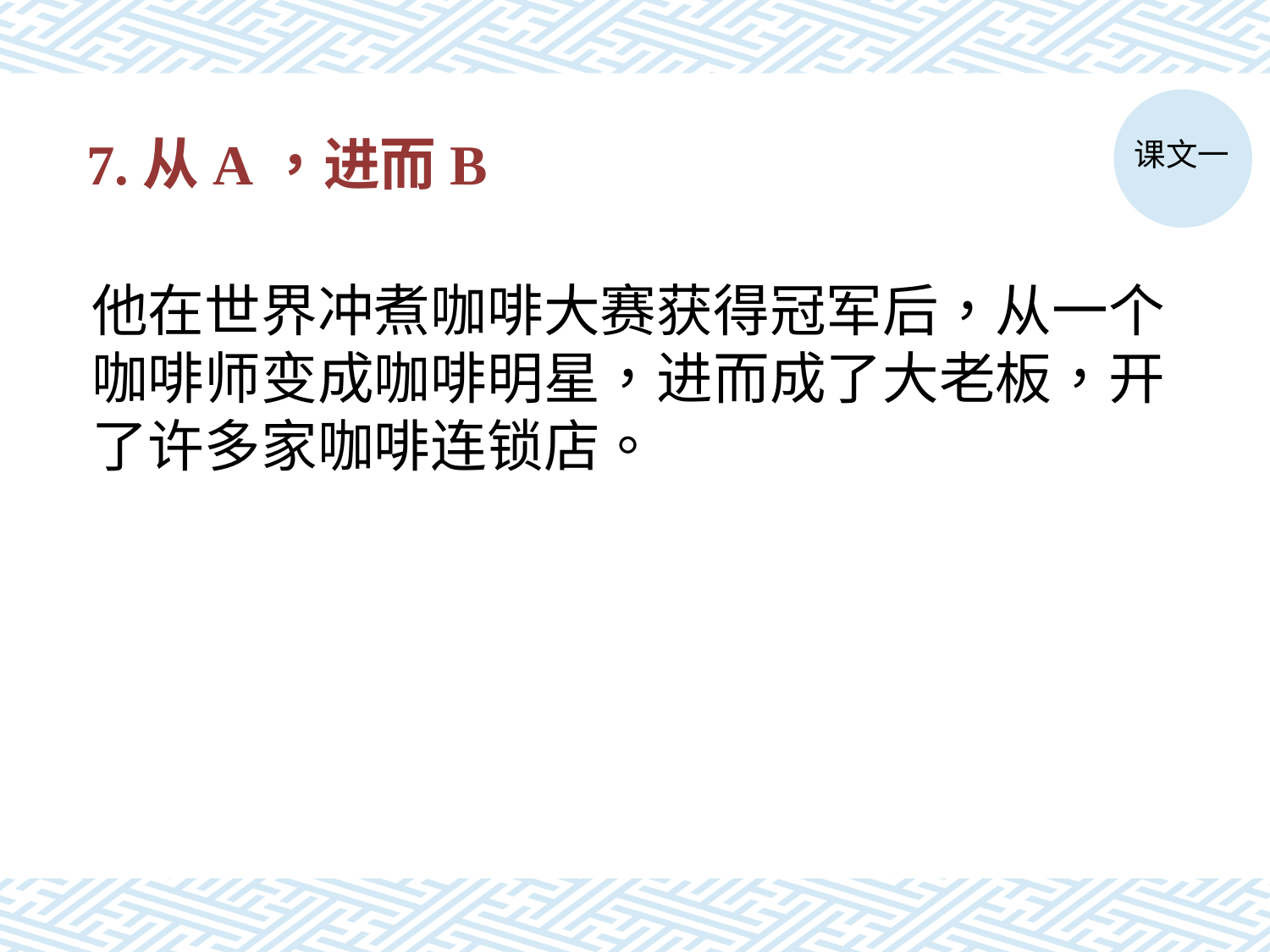

课文一
# 7.从A，进而B
他在世界冲煮咖啡大赛获得冠军后，从一个咖啡师变成咖啡明星，进而成了大老板，开了许多家咖啡连锁店。